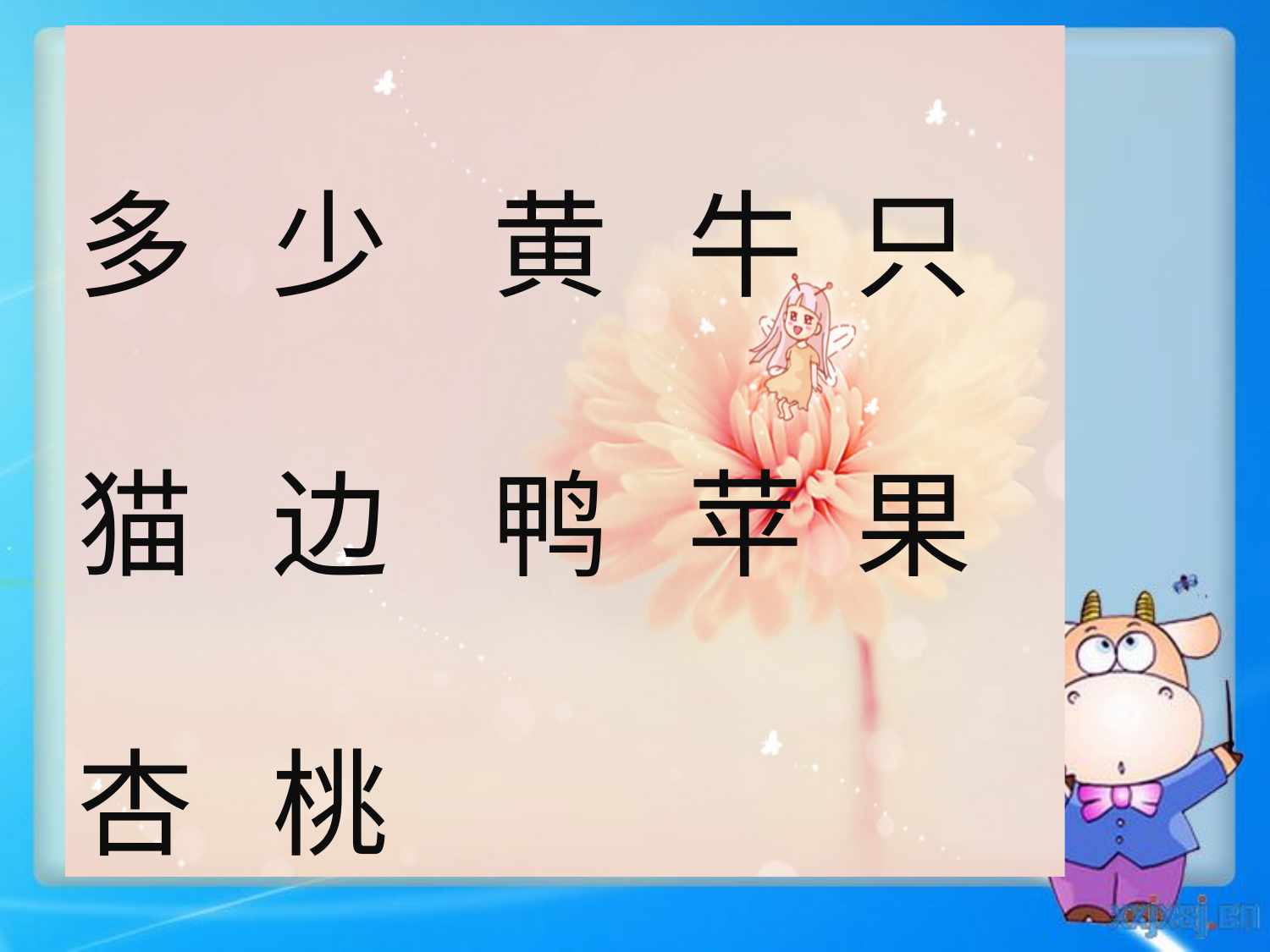

多   少    黄   牛  只  猫   边    鸭   苹  果  杏   桃